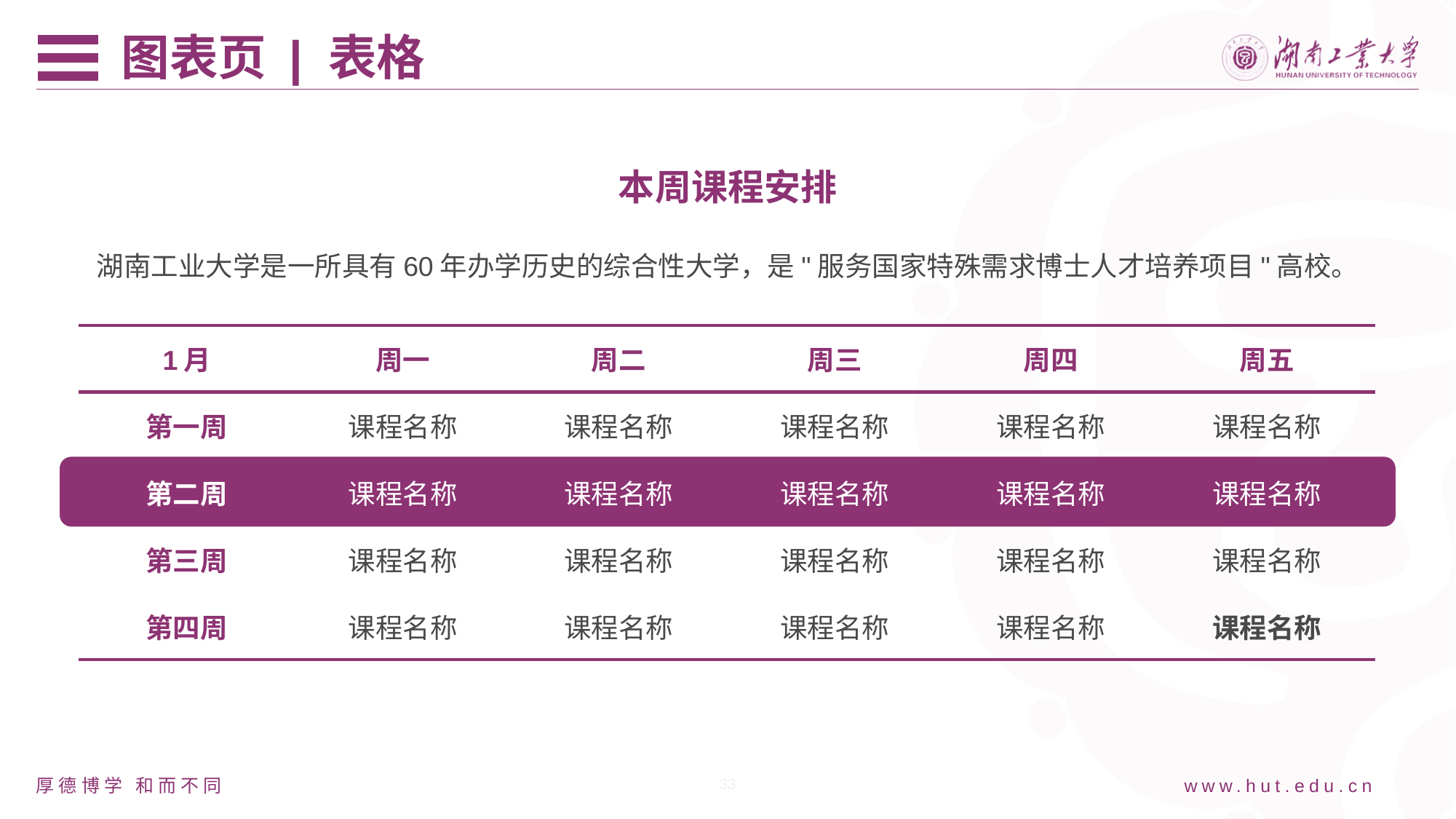

图表页 | 表格
本周课程安排
湖南工业大学是一所具有60年办学历史的综合性大学，是"服务国家特殊需求博士人才培养项目"高校。
| 1月 | 周一 | 周二 | 周三 | 周四 | 周五 |
| --- | --- | --- | --- | --- | --- |
| 第一周 | 课程名称 | 课程名称 | 课程名称 | 课程名称 | 课程名称 |
| 第二周 | 课程名称 | 课程名称 | 课程名称 | 课程名称 | 课程名称 |
| 第三周 | 课程名称 | 课程名称 | 课程名称 | 课程名称 | 课程名称 |
| 第四周 | 课程名称 | 课程名称 | 课程名称 | 课程名称 | 课程名称 |

33